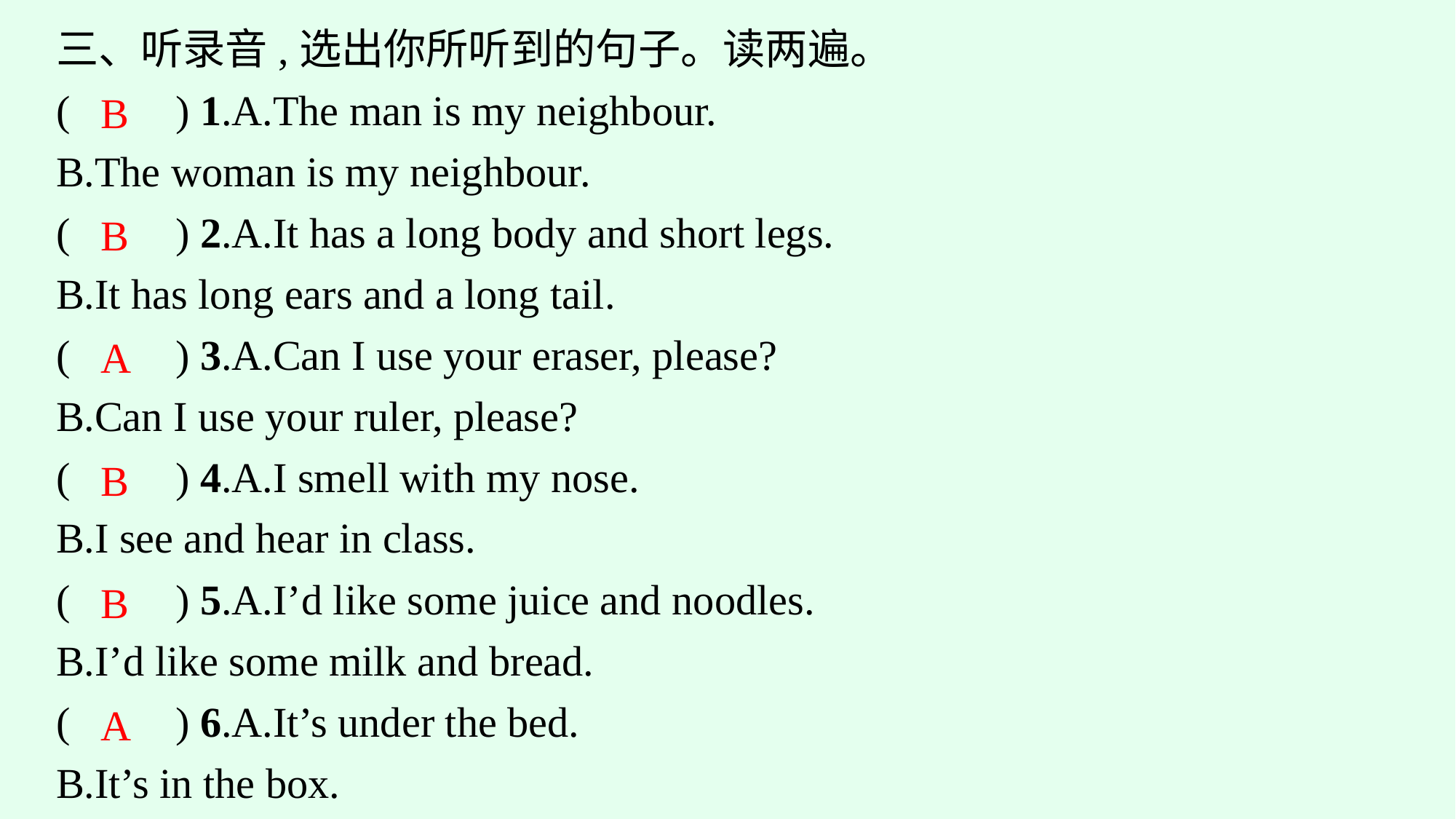

三、听录音,选出你所听到的句子。读两遍。
(　　) 1.A.The man is my neighbour.
B.The woman is my neighbour.
(　　) 2.A.It has a long body and short legs.
B.It has long ears and a long tail.
(　　) 3.A.Can I use your eraser, please?
B.Can I use your ruler, please?
(　　) 4.A.I smell with my nose.
B.I see and hear in class.
(　　) 5.A.I’d like some juice and noodles.
B.I’d like some milk and bread.
(　　) 6.A.It’s under the bed.
B.It’s in the box.
B
B
A
B
B
A